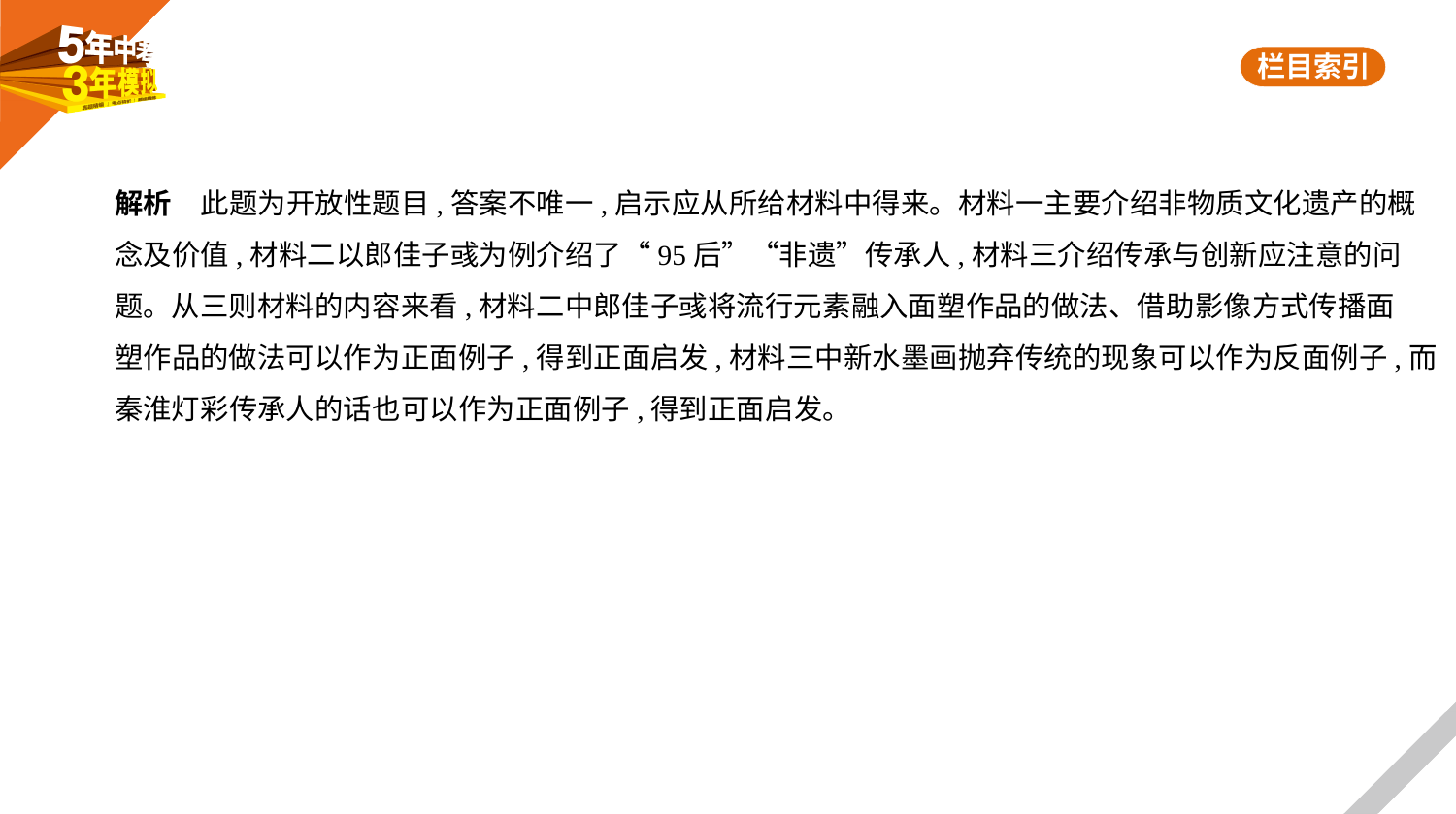

解析　此题为开放性题目,答案不唯一,启示应从所给材料中得来。材料一主要介绍非物质文化遗产的概
念及价值,材料二以郎佳子彧为例介绍了“95后”“非遗”传承人,材料三介绍传承与创新应注意的问
题。从三则材料的内容来看,材料二中郎佳子彧将流行元素融入面塑作品的做法、借助影像方式传播面
塑作品的做法可以作为正面例子,得到正面启发,材料三中新水墨画抛弃传统的现象可以作为反面例子,而
秦淮灯彩传承人的话也可以作为正面例子,得到正面启发。